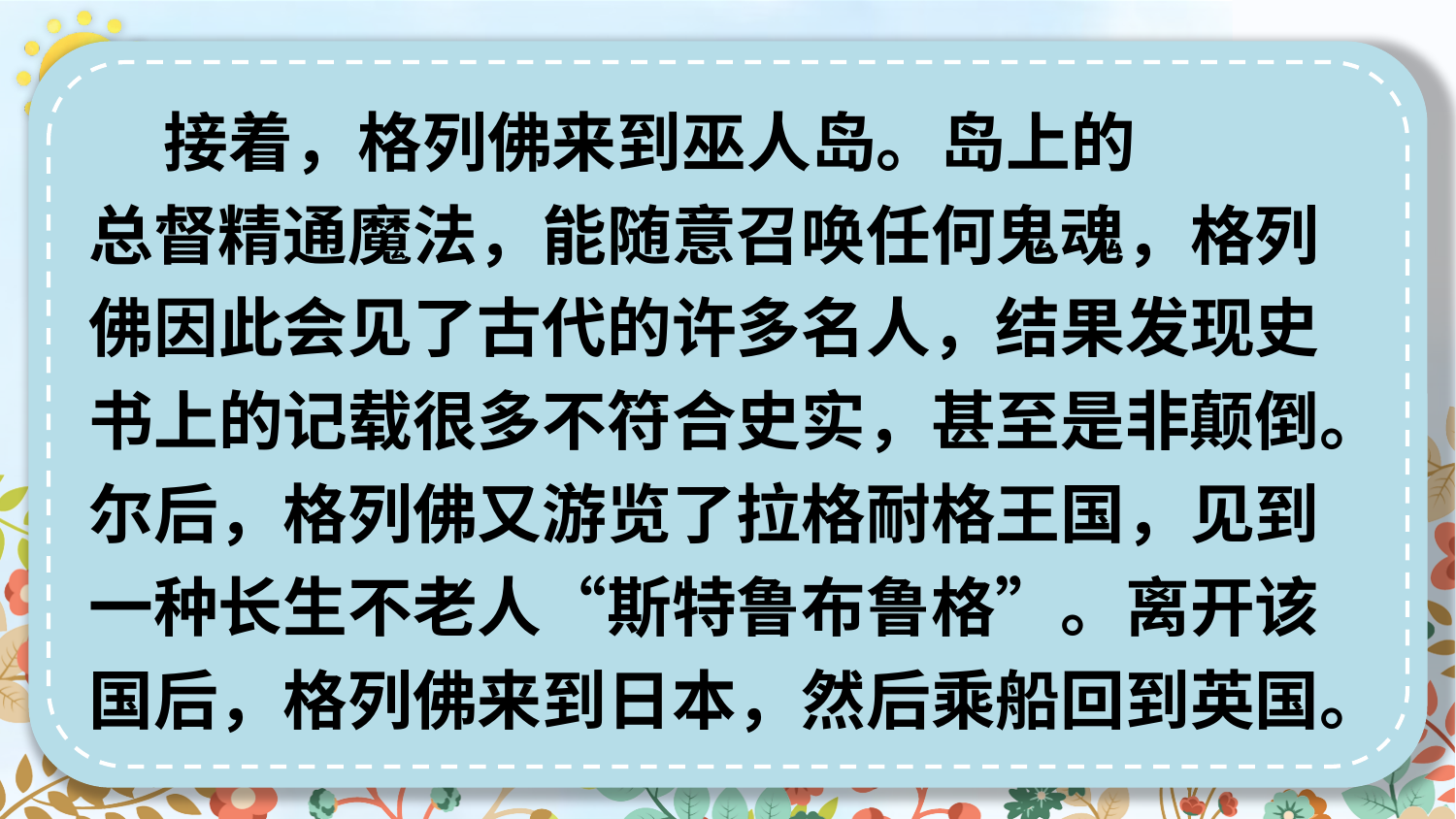

接着，格列佛来到巫人岛。岛上的
总督精通魔法，能随意召唤任何鬼魂，格列佛因此会见了古代的许多名人，结果发现史书上的记载很多不符合史实，甚至是非颠倒。尔后，格列佛又游览了拉格耐格王国，见到一种长生不老人“斯特鲁布鲁格”。离开该国后，格列佛来到日本，然后乘船回到英国。